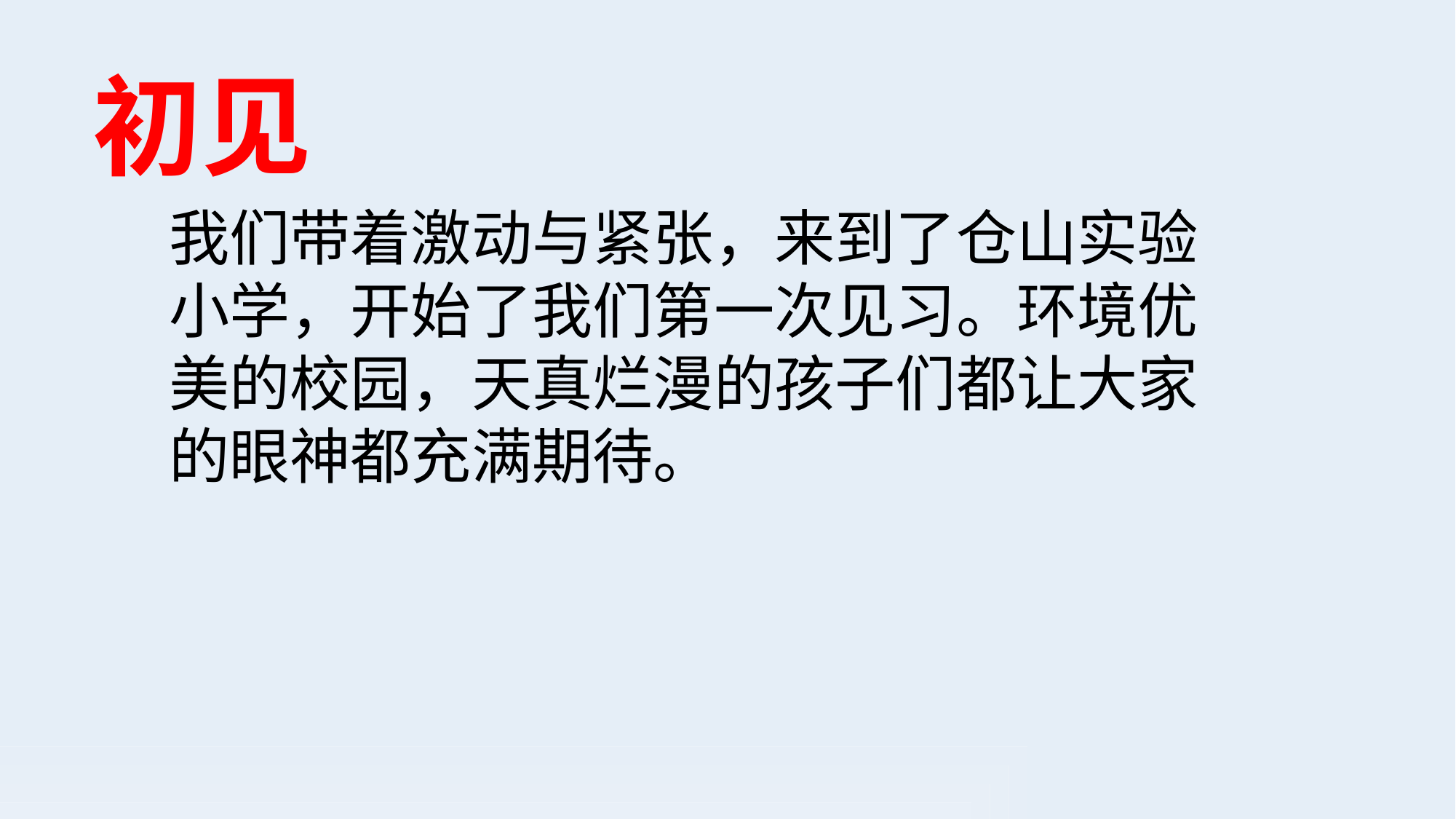

初见
我们带着激动与紧张，来到了仓山实验小学，开始了我们第一次见习。环境优美的校园，天真烂漫的孩子们都让大家的眼神都充满期待。